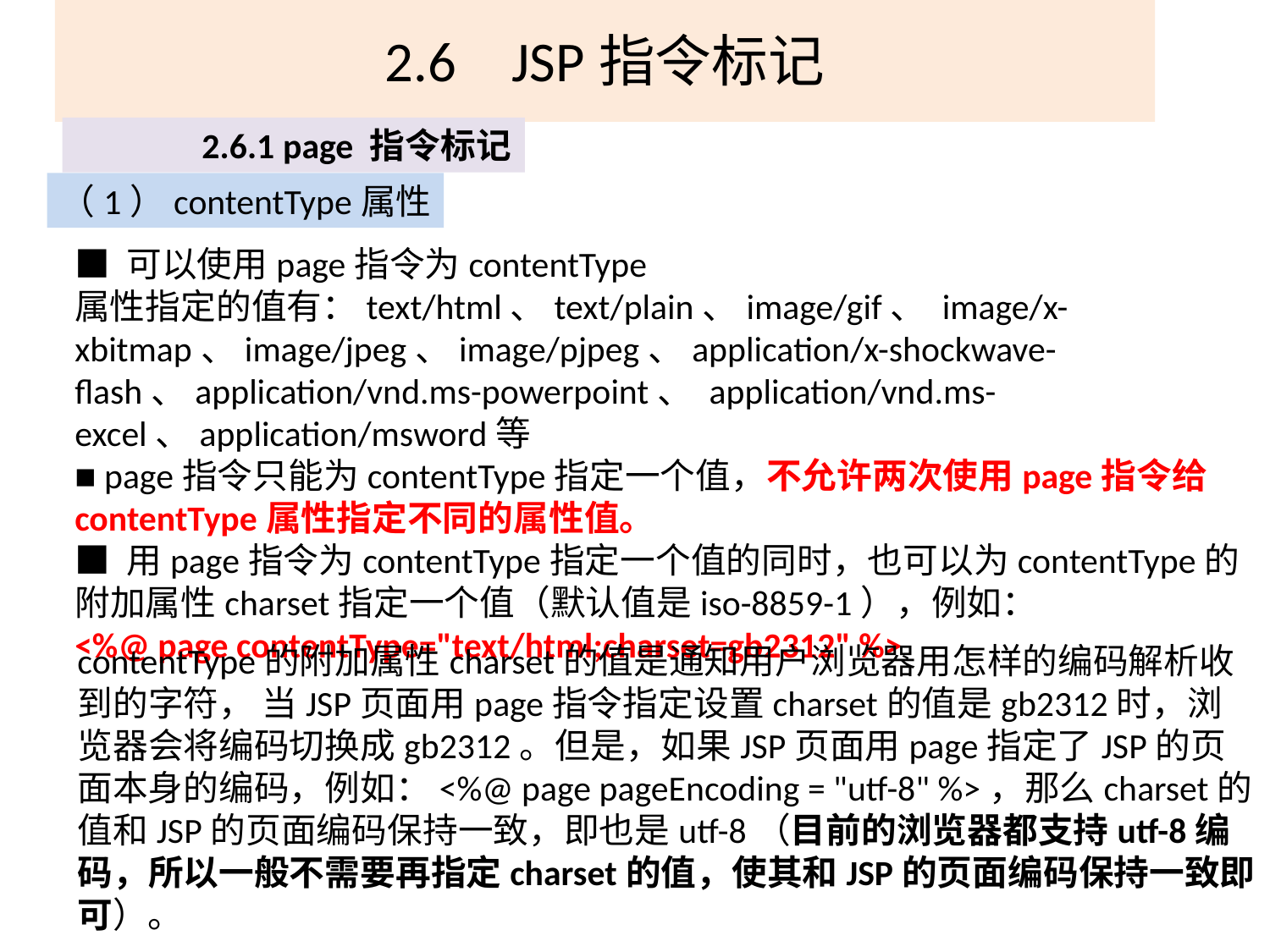

# 2.6	JSP指令标记
2.6.1 page 指令标记
（1）contentType属性
■ 可以使用page指令为contentType 属性指定的值有：text/html、text/plain、image/gif、 image/x-xbitmap、image/jpeg、image/pjpeg、application/x-shockwave-flash、application/vnd.ms-powerpoint、 application/vnd.ms-excel、application/msword等
■ page指令只能为contentType指定一个值，不允许两次使用page指令给contentType属性指定不同的属性值。
■ 用page指令为contentType指定一个值的同时，也可以为contentType的附加属性charset指定一个值（默认值是iso-8859-1），例如：
<%@ page contentType="text/html;charset=gb2312" %>
contentType的附加属性charset的值是通知用户浏览器用怎样的编码解析收到的字符， 当JSP页面用page指令指定设置charset的值是gb2312时，浏览器会将编码切换成gb2312。但是，如果JSP页面用page指定了JSP的页面本身的编码，例如：<%@ page pageEncoding = "utf-8" %>，那么charset的值和JSP的页面编码保持一致，即也是utf-8（目前的浏览器都支持utf-8编码，所以一般不需要再指定charset的值，使其和JSP的页面编码保持一致即可）。